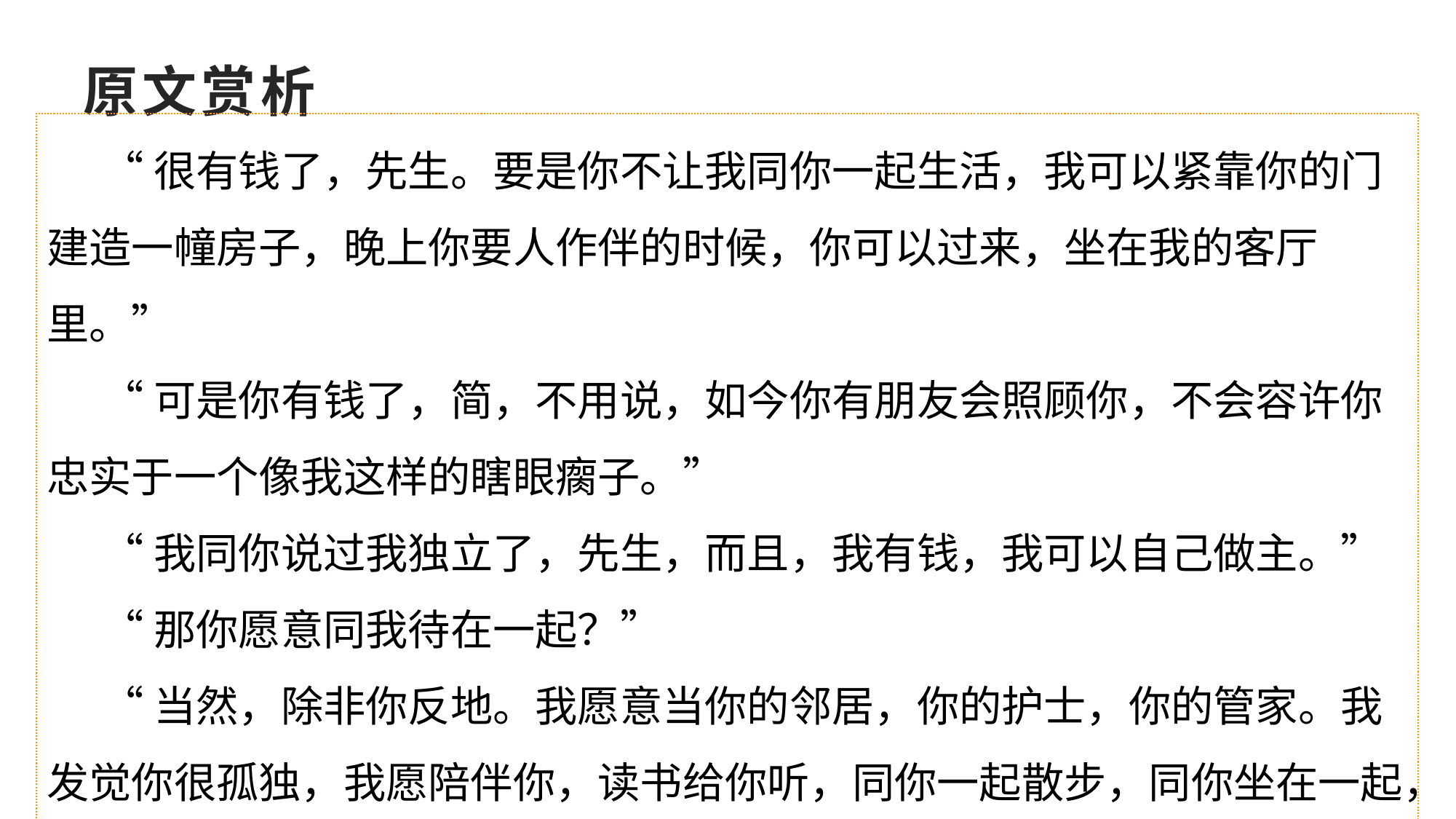

# 原文赏析
“很有钱了，先生。要是你不让我同你一起生活，我可以紧靠你的门建造一幢房子，晚上你要人作伴的时候，你可以过来，坐在我的客厅里。”
“可是你有钱了，简，不用说，如今你有朋友会照顾你，不会容许你忠实于一个像我这样的瞎眼瘸子。”
“我同你说过我独立了，先生，而且，我有钱，我可以自己做主。”
“那你愿意同我待在一起？”
“当然，除非你反地。我愿意当你的邻居，你的护士，你的管家。我发觉你很孤独，我愿陪伴你，读书给你听，同你一起散步，同你坐在一起，伺候你，成为你的眼睛和双手。”